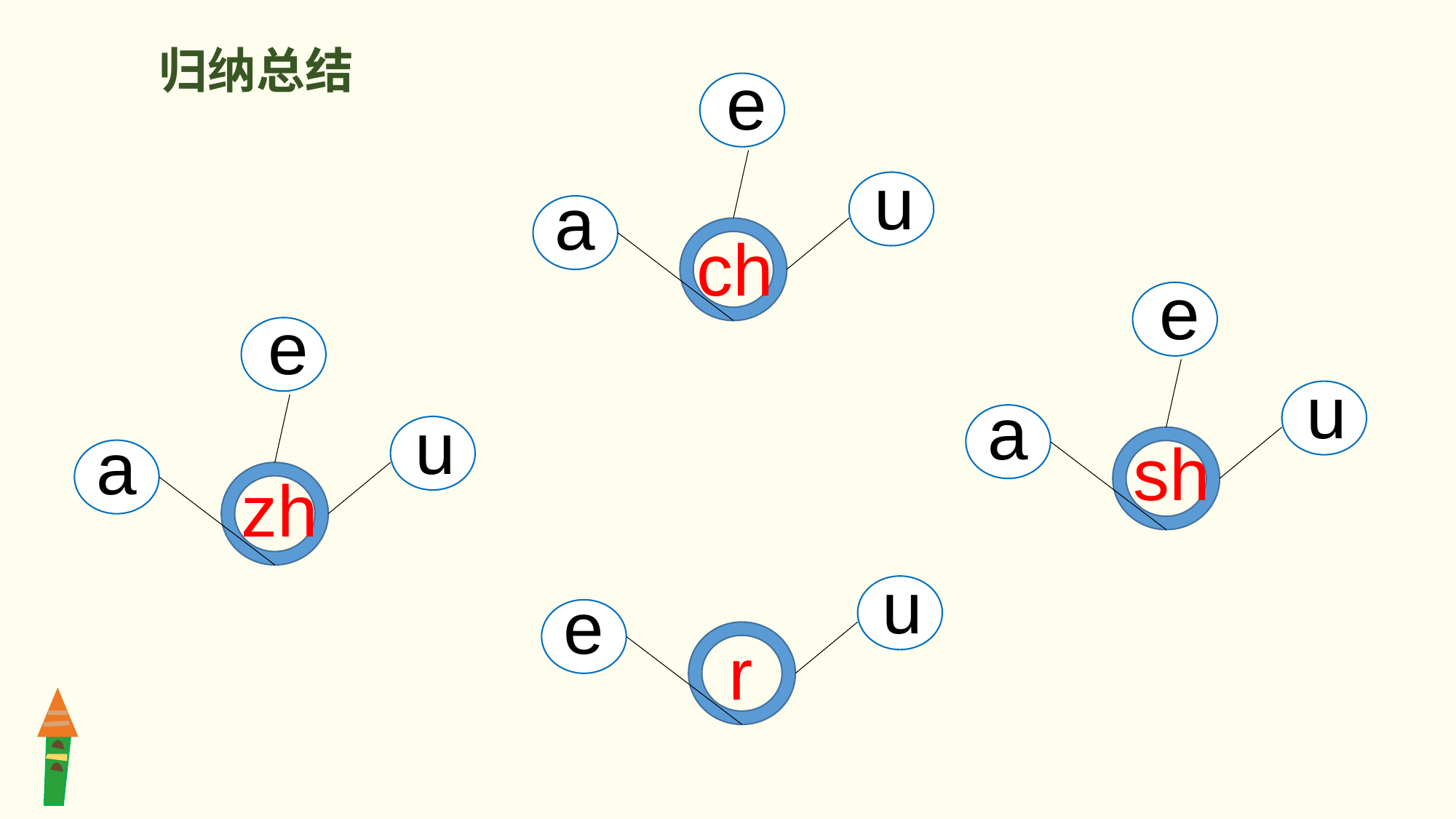

归纳总结
e

u

a

ch
e

u

a

sh

e

u

a

zh

u

e

r